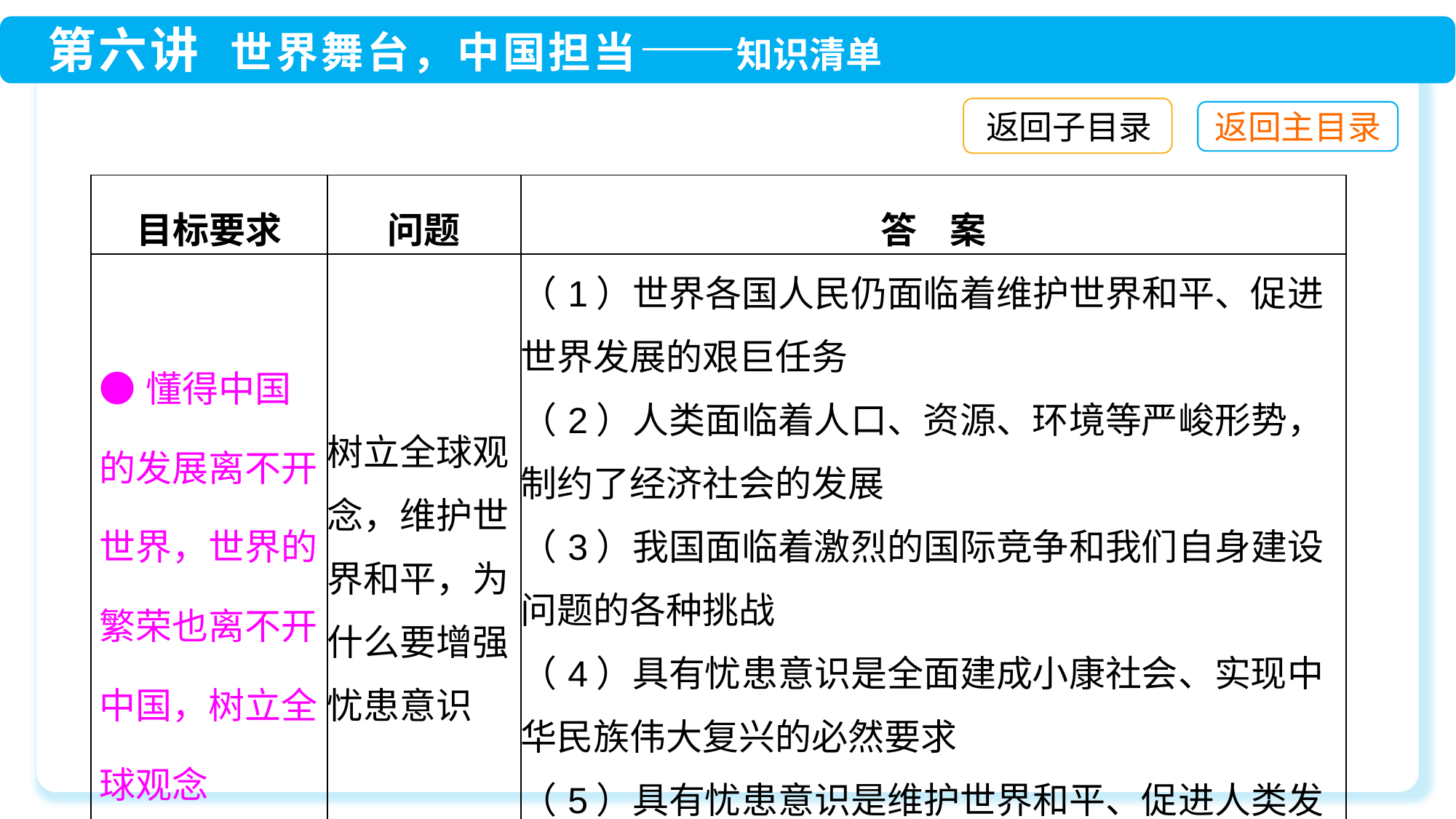

返回子目录
| 目标要求 | 问题 | 答 案 |
| --- | --- | --- |
| ●懂得中国的发展离不开世界，世界的繁荣也离不开中国，树立全球观念 | 树立全球观念，维护世界和平，为什么要增强忧患意识 | （1）世界各国人民仍面临着维护世界和平、促进世界发展的艰巨任务 （2）人类面临着人口、资源、环境等严峻形势，制约了经济社会的发展 （3）我国面临着激烈的国际竞争和我们自身建设问题的各种挑战 （4）具有忧患意识是全面建成小康社会、实现中华民族伟大复兴的必然要求 （5）具有忧患意识是维护世界和平、促进人类发展的必然要求 |